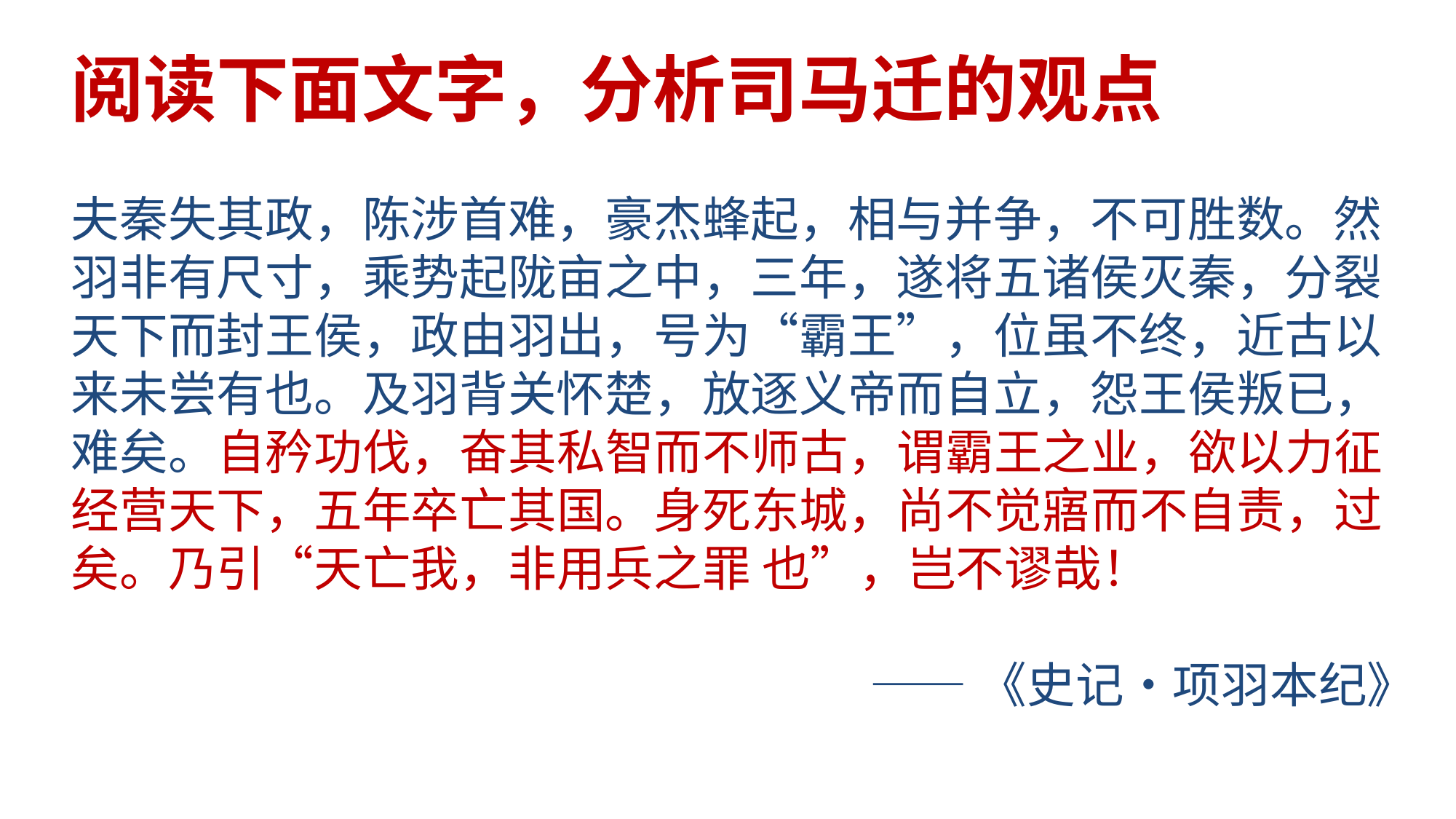

阅读下面文字，分析司马迁的观点

夫秦失其政，陈涉首难，豪杰蜂起，相与并争，不可胜数。然羽非有尺寸，乘势起陇亩之中，三年，遂将五诸侯灭秦，分裂天下而封王侯，政由羽出，号为“霸王”，位虽不终，近古以来未尝有也。及羽背关怀楚，放逐义帝而自立，怨王侯叛已，难矣。自矜功伐，奋其私智而不师古，谓霸王之业，欲以力征经营天下，五年卒亡其国。身死东城，尚不觉寤而不自责，过矣。乃引“天亡我，非用兵之罪 也”，岂不谬哉！

                 ——《史记•项羽本纪》